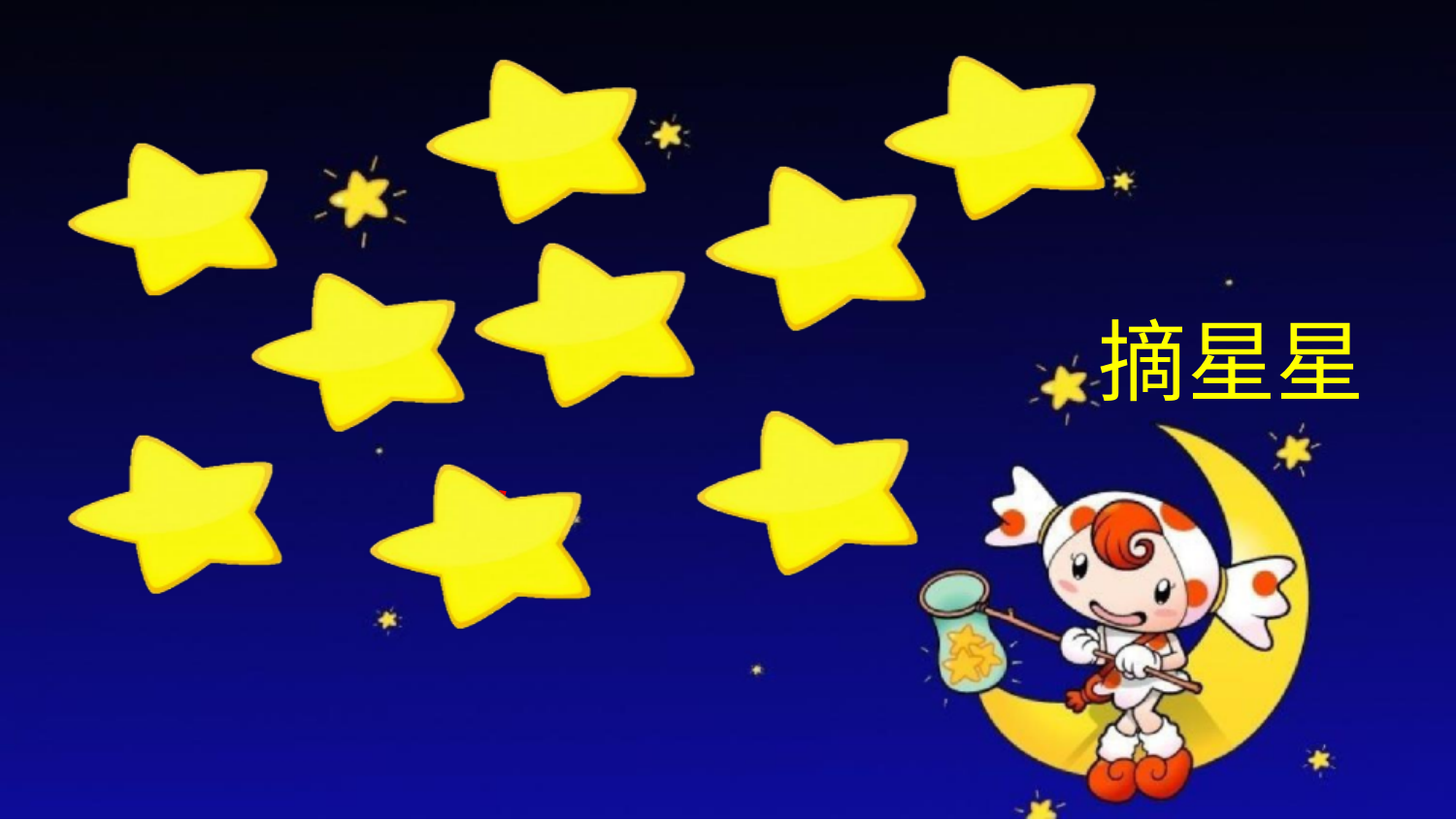

疑
床

夜
光

望
思
摘星星

低

举
故